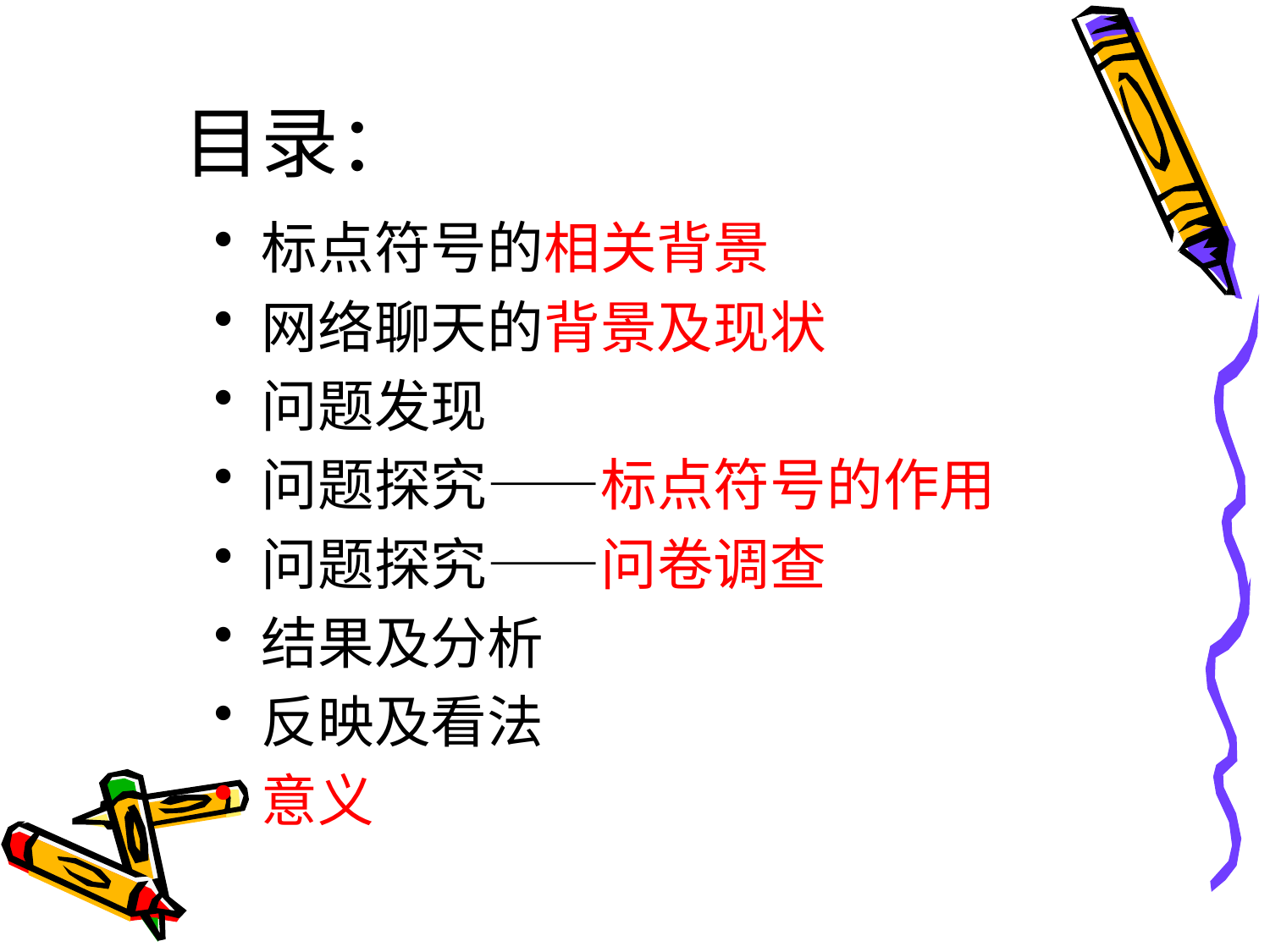

# 目录：
标点符号的相关背景
网络聊天的背景及现状
问题发现
问题探究——标点符号的作用
问题探究——问卷调查
结果及分析
反映及看法
意义